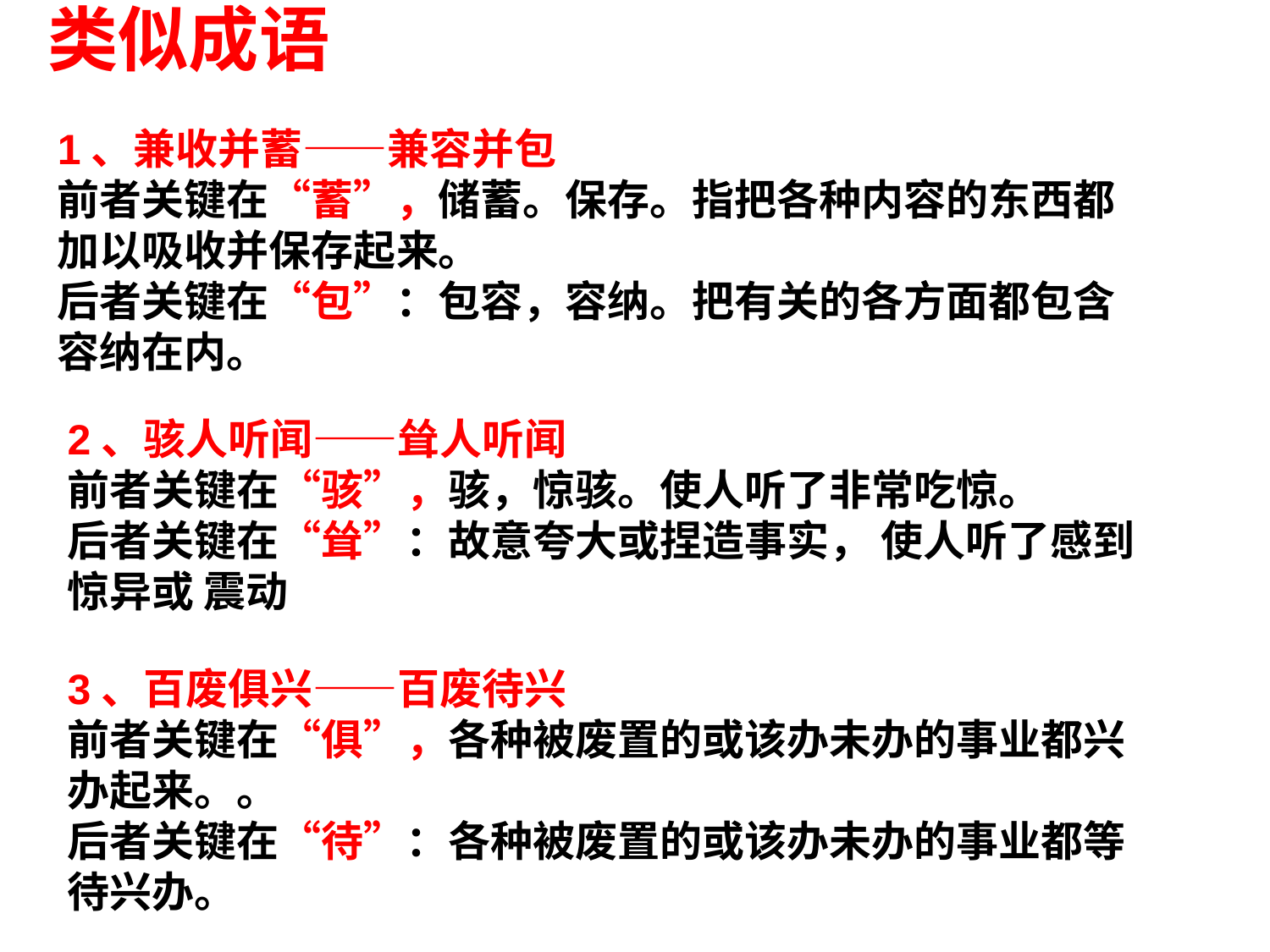

# 类似成语
1、兼收并蓄——兼容并包
前者关键在“蓄”，储蓄。保存。指把各种内容的东西都加以吸收并保存起来。
后者关键在“包”：包容，容纳。把有关的各方面都包含容纳在内。

2、骇人听闻——耸人听闻
前者关键在“骇”，骇，惊骇。使人听了非常吃惊。
后者关键在“耸”：故意夸大或捏造事实， 使人听了感到惊异或 震动
3、百废俱兴——百废待兴
前者关键在“俱”，各种被废置的或该办未办的事业都兴办起来。。
后者关键在“待”：各种被废置的或该办未办的事业都等待兴办。